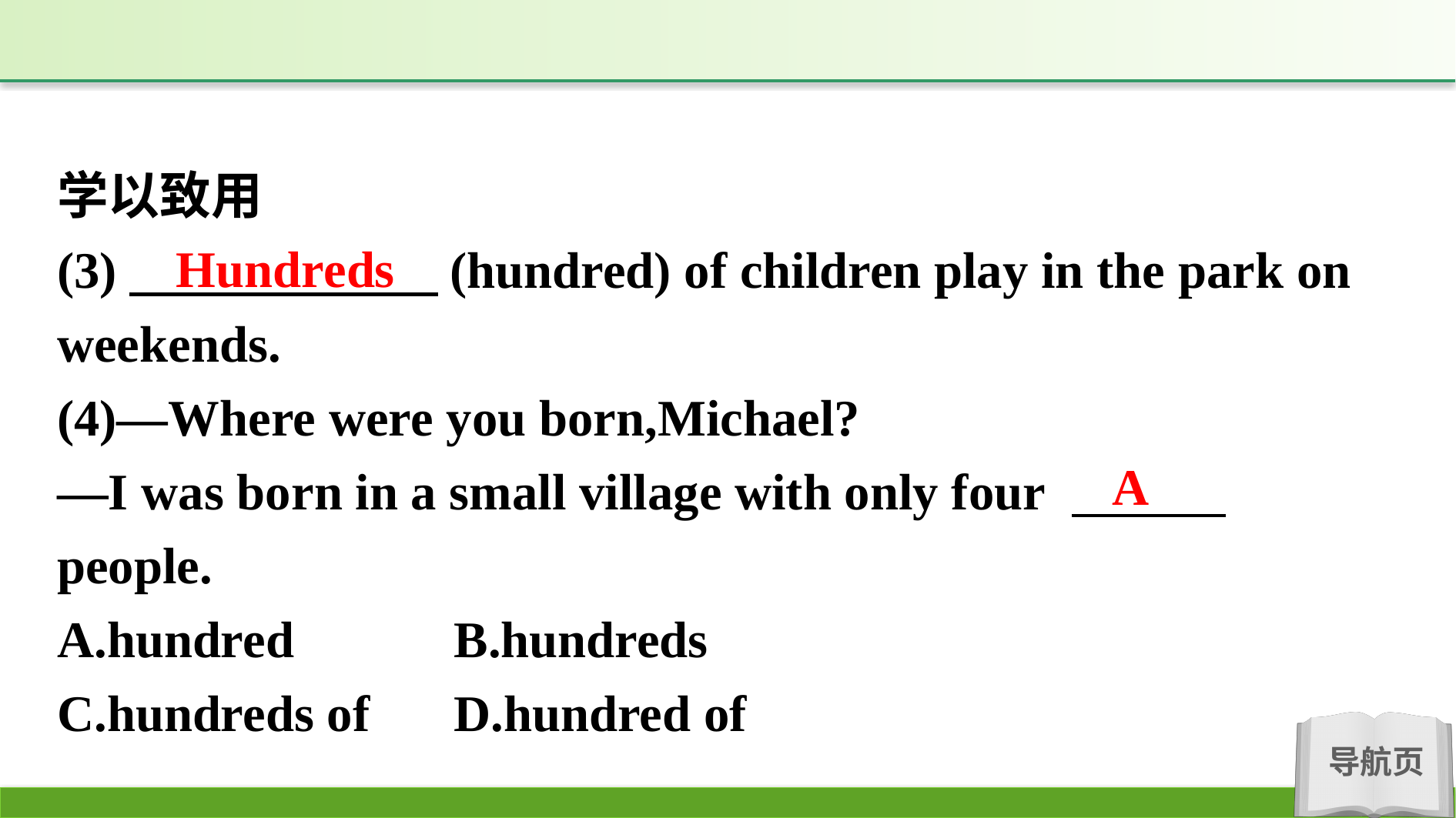

学以致用
(3)　　　　　　(hundred) of children play in the park on weekends.
(4)—Where were you born,Michael?
—I was born in a small village with only four 　　　people.
A.hundred		B.hundreds
C.hundreds of	D.hundred of
Hundreds
A